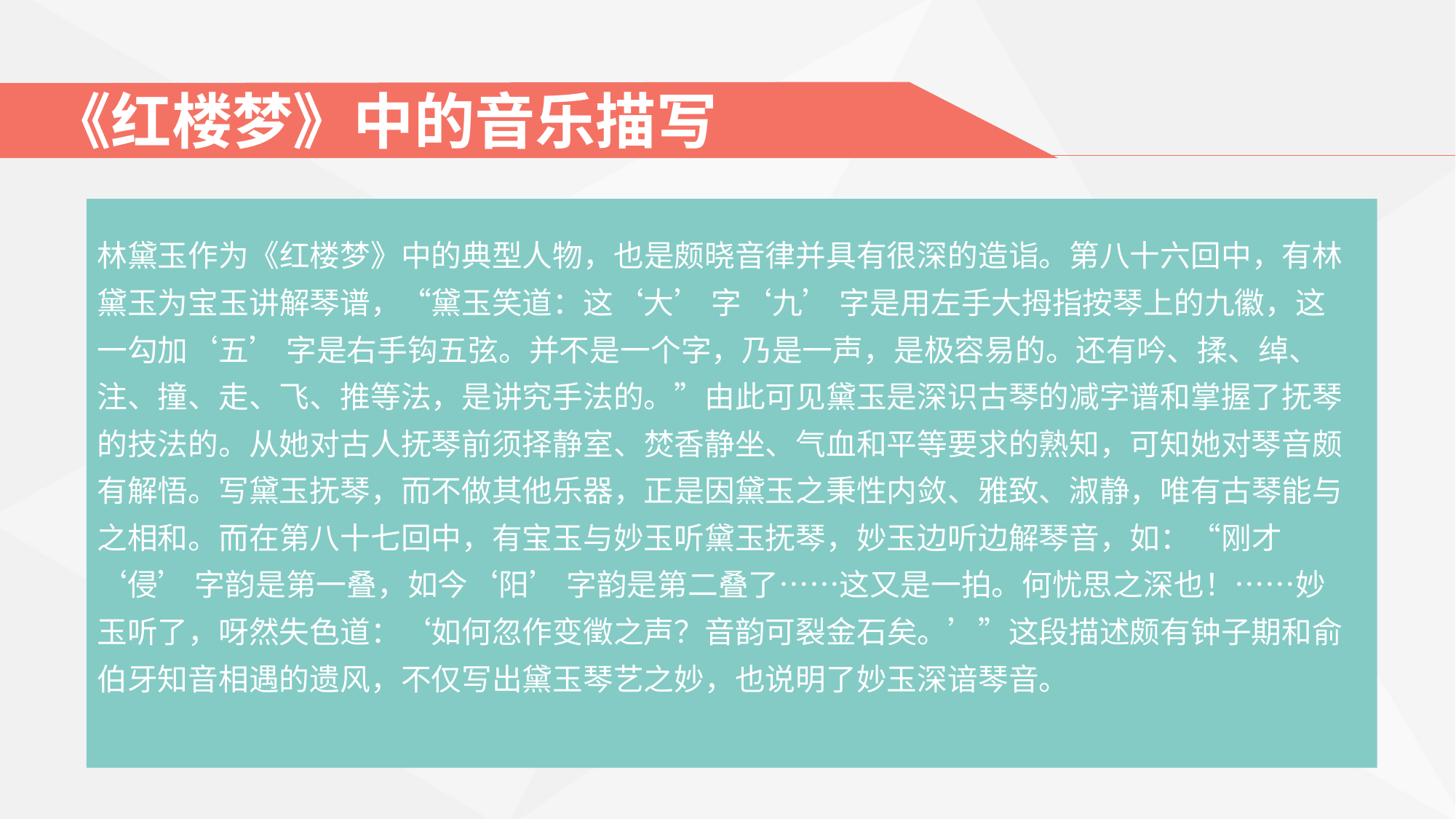

《红楼梦》中的音乐描写

林黛玉作为《红楼梦》中的典型人物，也是颇晓音律并具有很深的造诣。第八十六回中，有林黛玉为宝玉讲解琴谱，“黛玉笑道：这‘大’ 字‘九’ 字是用左手大拇指按琴上的九徽，这一勾加‘五’ 字是右手钩五弦。并不是一个字，乃是一声，是极容易的。还有吟、揉、绰、注、撞、走、飞、推等法，是讲究手法的。”由此可见黛玉是深识古琴的减字谱和掌握了抚琴的技法的。从她对古人抚琴前须择静室、焚香静坐、气血和平等要求的熟知，可知她对琴音颇有解悟。写黛玉抚琴，而不做其他乐器，正是因黛玉之秉性内敛、雅致、淑静，唯有古琴能与之相和。而在第八十七回中，有宝玉与妙玉听黛玉抚琴，妙玉边听边解琴音，如：“刚才‘侵’ 字韵是第一叠，如今‘阳’ 字韵是第二叠了……这又是一拍。何忧思之深也！……妙玉听了，呀然失色道：‘如何忽作变徵之声？音韵可裂金石矣。’”这段描述颇有钟子期和俞伯牙知音相遇的遗风，不仅写出黛玉琴艺之妙，也说明了妙玉深谙琴音。